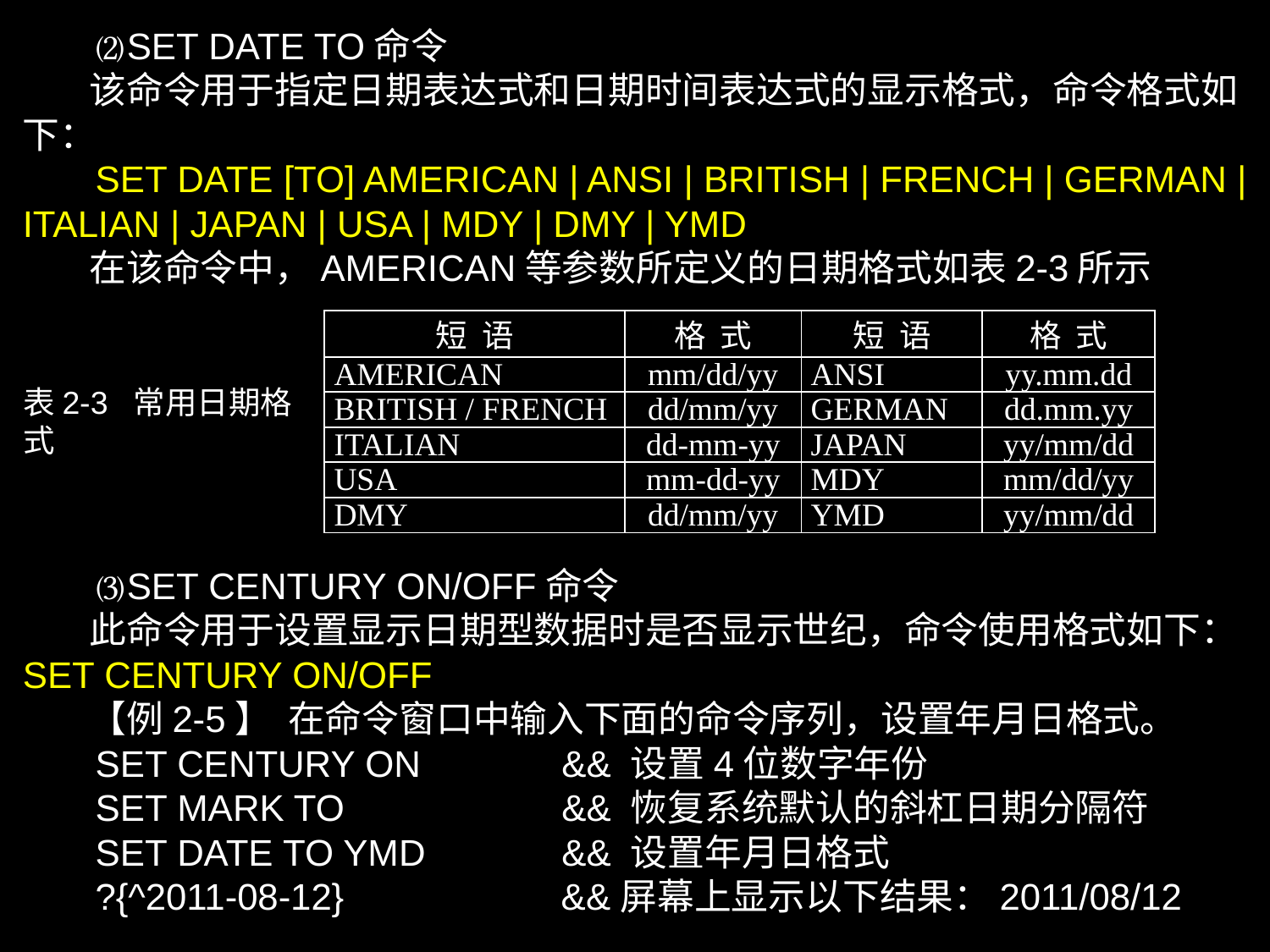

⑵SET DATE TO命令
       该命令用于指定日期表达式和日期时间表达式的显示格式，命令格式如下：
       SET DATE [TO] AMERICAN | ANSI | BRITISH | FRENCH | GERMAN |ITALIAN | JAPAN | USA | MDY | DMY | YMD
       在该命令中，AMERICAN等参数所定义的日期格式如表2-3所示
| 短 语 | 格 式 | 短 语 | 格 式 |
| --- | --- | --- | --- |
| AMERICAN | mm/dd/yy | ANSI | yy.mm.dd |
| BRITISH / FRENCH | dd/mm/yy | GERMAN | dd.mm.yy |
| ITALIAN | dd-mm-yy | JAPAN | yy/mm/dd |
| USA | mm-dd-yy | MDY | mm/dd/yy |
| DMY | dd/mm/yy | YMD | yy/mm/dd |
表2-3  常用日期格式
       ⑶SET CENTURY ON/OFF命令
       此命令用于设置显示日期型数据时是否显示世纪，命令使用格式如下：
SET CENTURY ON/OFF
       【例2-5】  在命令窗口中输入下面的命令序列，设置年月日格式。
       SET CENTURY ON     	   && 设置4位数字年份
       SET MARK TO         	   && 恢复系统默认的斜杠日期分隔符
       SET DATE TO YMD    	   && 设置年月日格式
       ?{^2011-08-12}                     &&屏幕上显示以下结果：2011/08/12